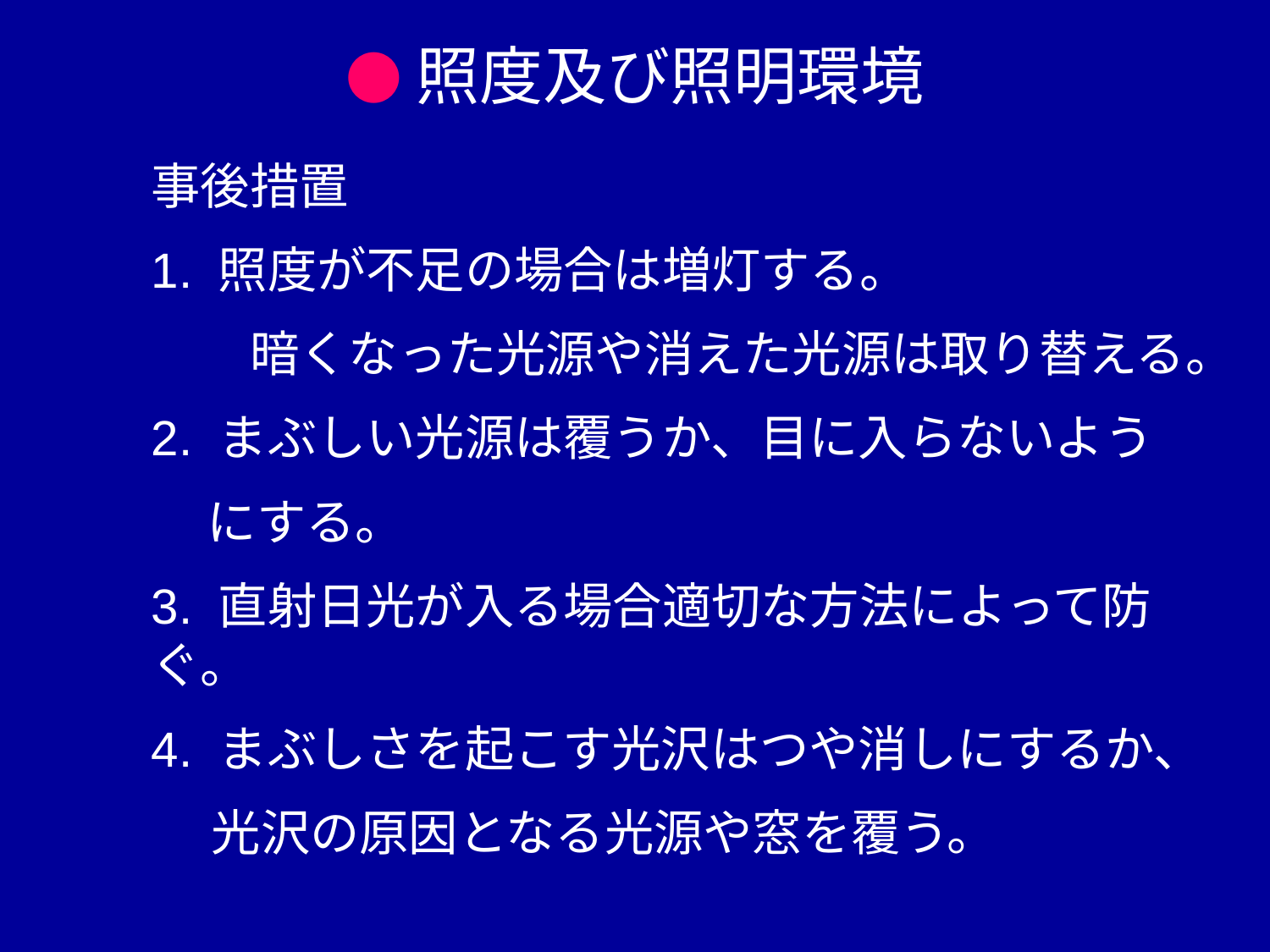

●照度及び照明環境
事後措置
1. 照度が不足の場合は増灯する。
　　暗くなった光源や消えた光源は取り替える。
2. まぶしい光源は覆うか、目に入らないよう
    にする。
3. 直射日光が入る場合適切な方法によって防ぐ。
4. まぶしさを起こす光沢はつや消しにするか、
　 光沢の原因となる光源や窓を覆う。